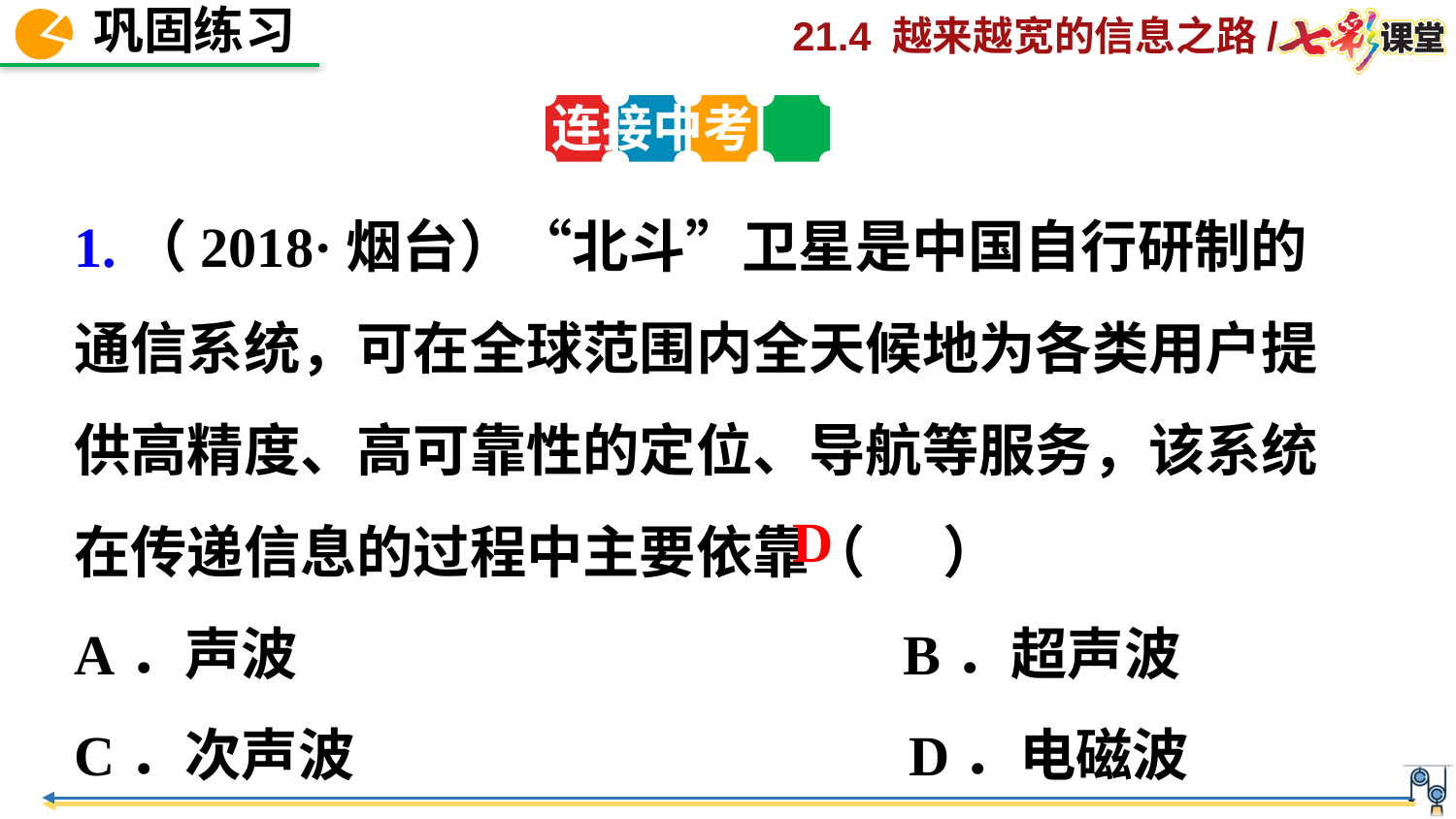

连接中考

1.（2018·烟台）“北斗”卫星是中国自行研制的通信系统，可在全球范围内全天候地为各类用户提供高精度、高可靠性的定位、导航等服务，该系统在传递信息的过程中主要依靠（      ）
A．声波                                              B．超声波
C．次声波                                          D．电磁波
 D